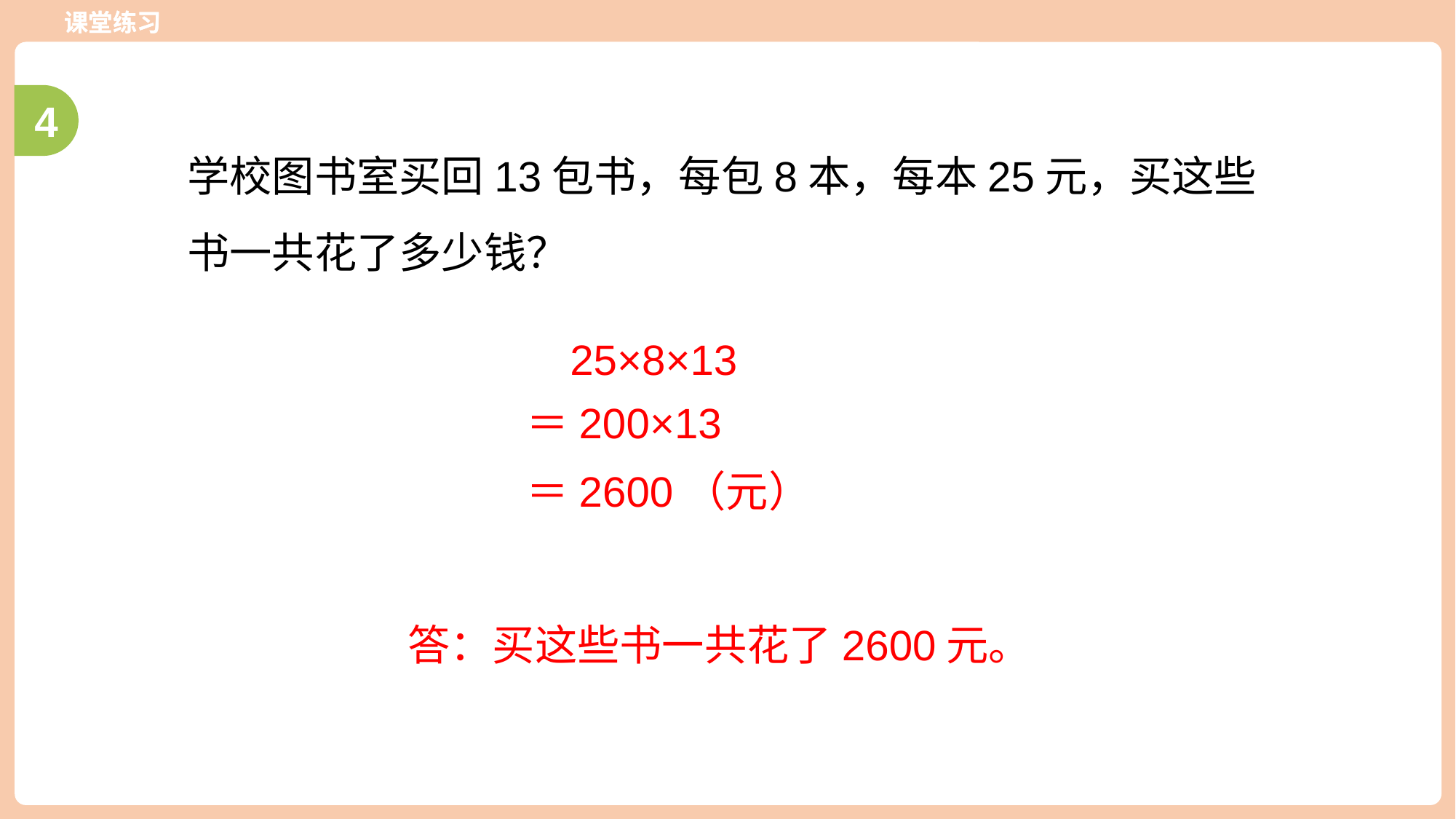

课堂练习
4
学校图书室买回13包书，每包8本，每本25元，买这些书一共花了多少钱？
25×8×13
＝200×13
＝2600（元）
答：买这些书一共花了2600元。